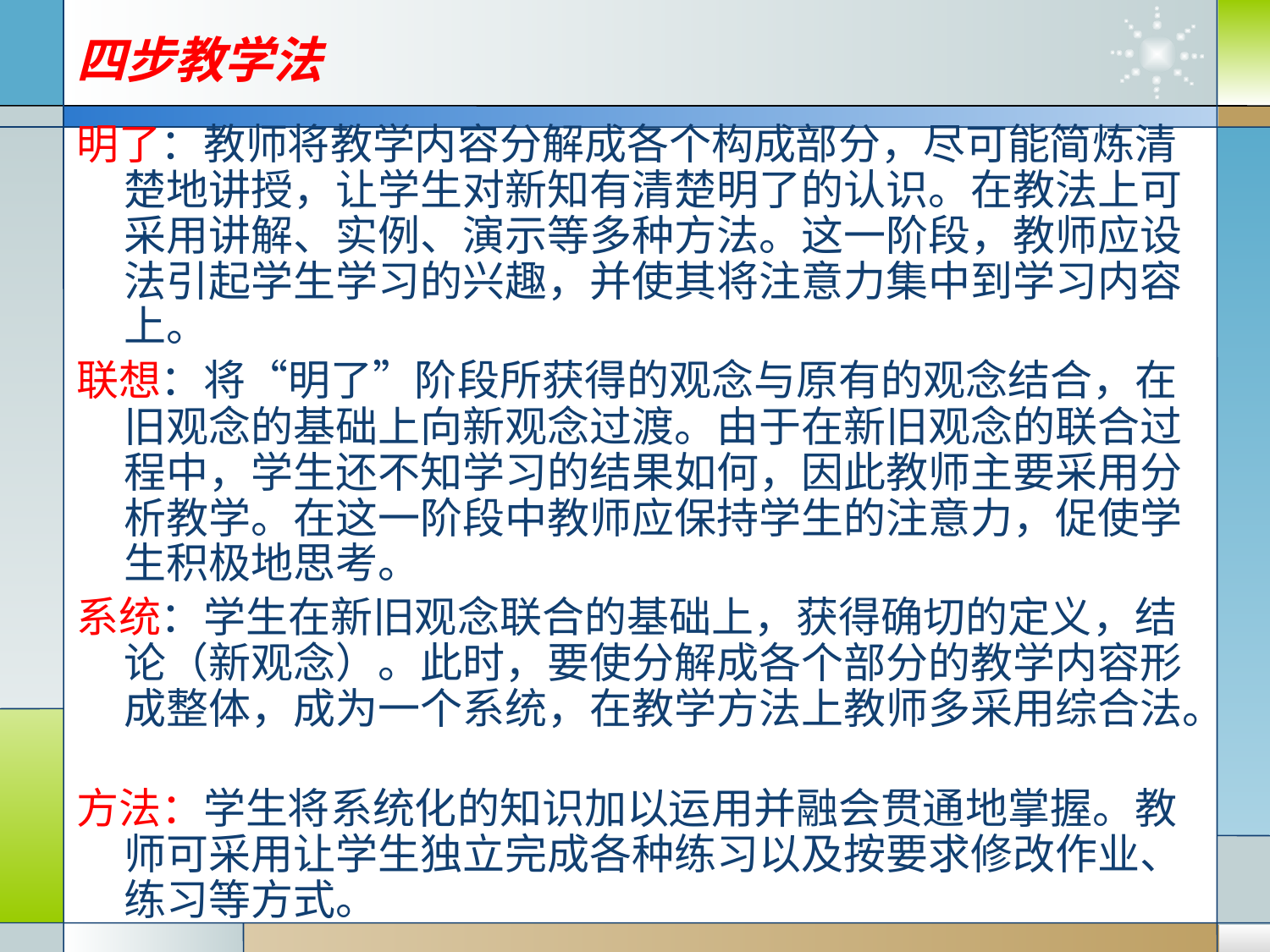

# 四步教学法
明了：教师将教学内容分解成各个构成部分，尽可能简炼清楚地讲授，让学生对新知有清楚明了的认识。在教法上可采用讲解、实例、演示等多种方法。这一阶段，教师应设法引起学生学习的兴趣，并使其将注意力集中到学习内容上。
联想：将“明了”阶段所获得的观念与原有的观念结合，在旧观念的基础上向新观念过渡。由于在新旧观念的联合过程中，学生还不知学习的结果如何，因此教师主要采用分析教学。在这一阶段中教师应保持学生的注意力，促使学生积极地思考。
系统：学生在新旧观念联合的基础上，获得确切的定义，结论（新观念）。此时，要使分解成各个部分的教学内容形成整体，成为一个系统，在教学方法上教师多采用综合法。
方法：学生将系统化的知识加以运用并融会贯通地掌握。教师可采用让学生独立完成各种练习以及按要求修改作业、练习等方式。